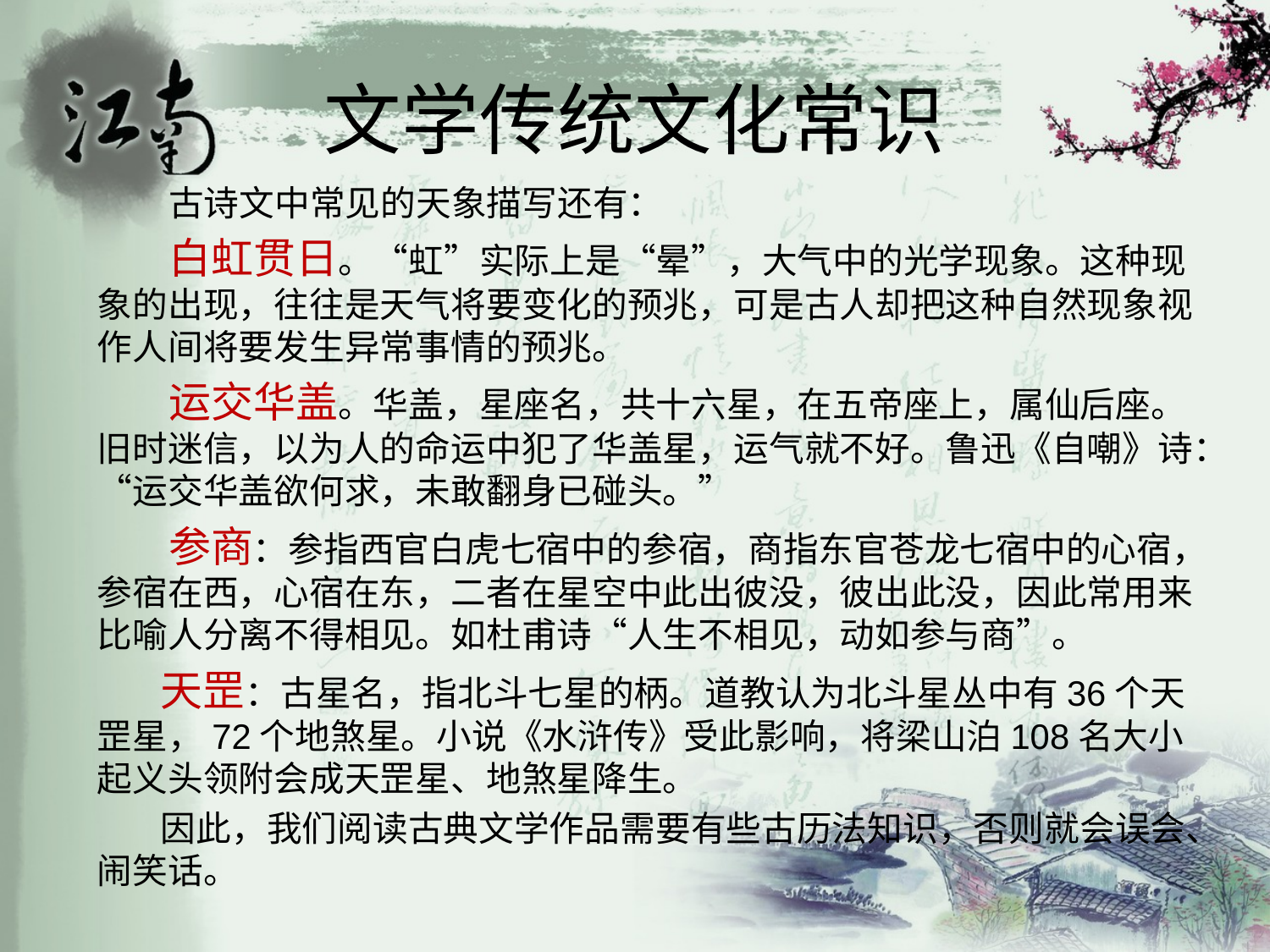

# 文学传统文化常识

        古诗文中常见的天象描写还有：
        白虹贯日。“虹”实际上是“晕”，大气中的光学现象。这种现象的出现，往往是天气将要变化的预兆，可是古人却把这种自然现象视作人间将要发生异常事情的预兆。
        运交华盖。华盖，星座名，共十六星，在五帝座上，属仙后座。旧时迷信，以为人的命运中犯了华盖星，运气就不好。鲁迅《自嘲》诗：“运交华盖欲何求，未敢翻身已碰头。”
        参商：参指西官白虎七宿中的参宿，商指东官苍龙七宿中的心宿，参宿在西，心宿在东，二者在星空中此出彼没，彼出此没，因此常用来比喻人分离不得相见。如杜甫诗“人生不相见，动如参与商”。
       天罡：古星名，指北斗七星的柄。道教认为北斗星丛中有36个天罡星，72个地煞星。小说《水浒传》受此影响，将梁山泊108名大小起义头领附会成天罡星、地煞星降生。
       因此，我们阅读古典文学作品需要有些古历法知识，否则就会误会、闹笑话。